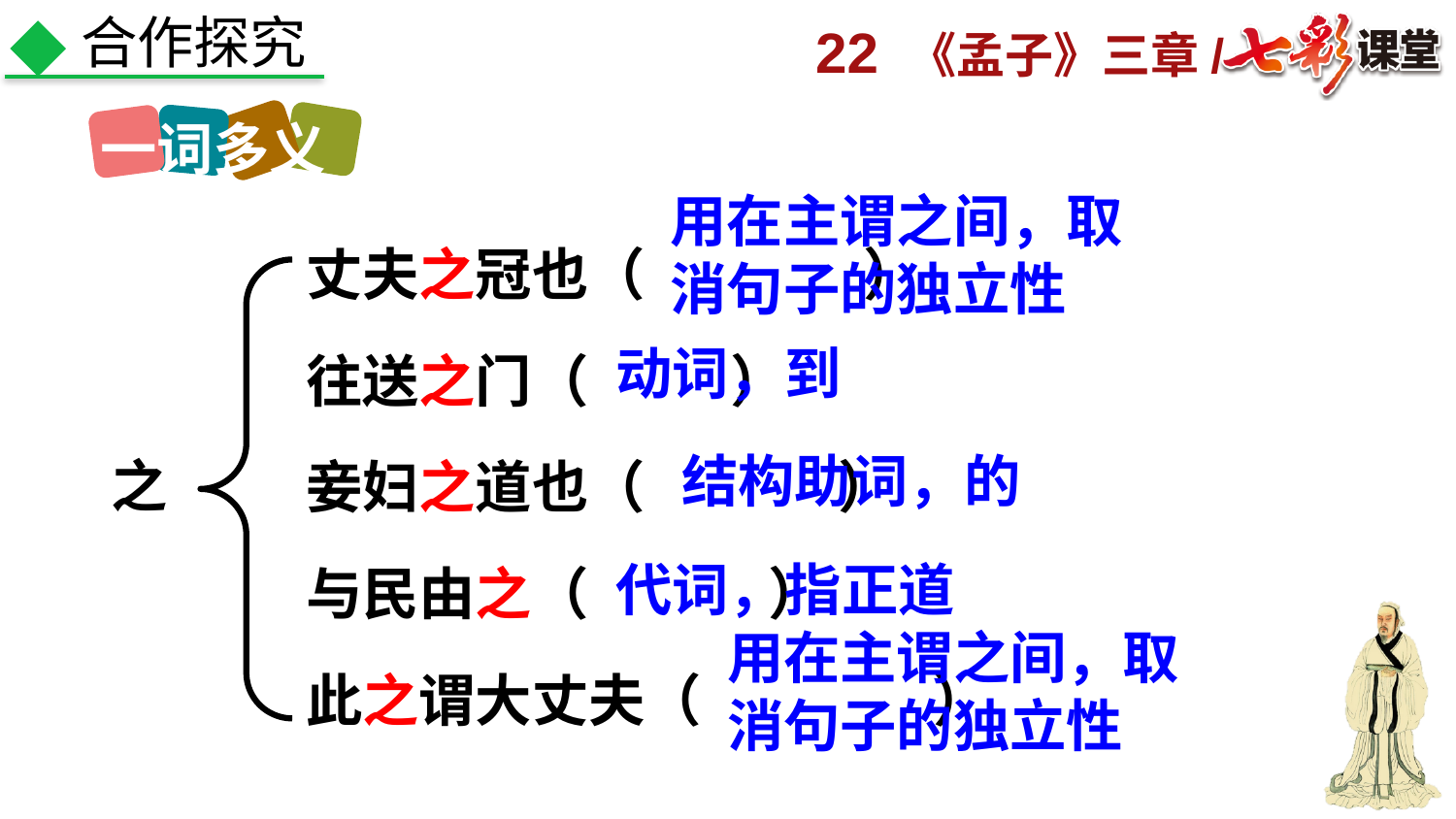

合作探究

一词多义

用在主谓之间，取消句子的独立性
丈夫之冠也（                 ）
往送之门（           ）
妾妇之道也（               ）
与民由之（              ）
此之谓大丈夫（                  ）

动词，到
结构助词，的
之
代词，指正道
用在主谓之间，取消句子的独立性